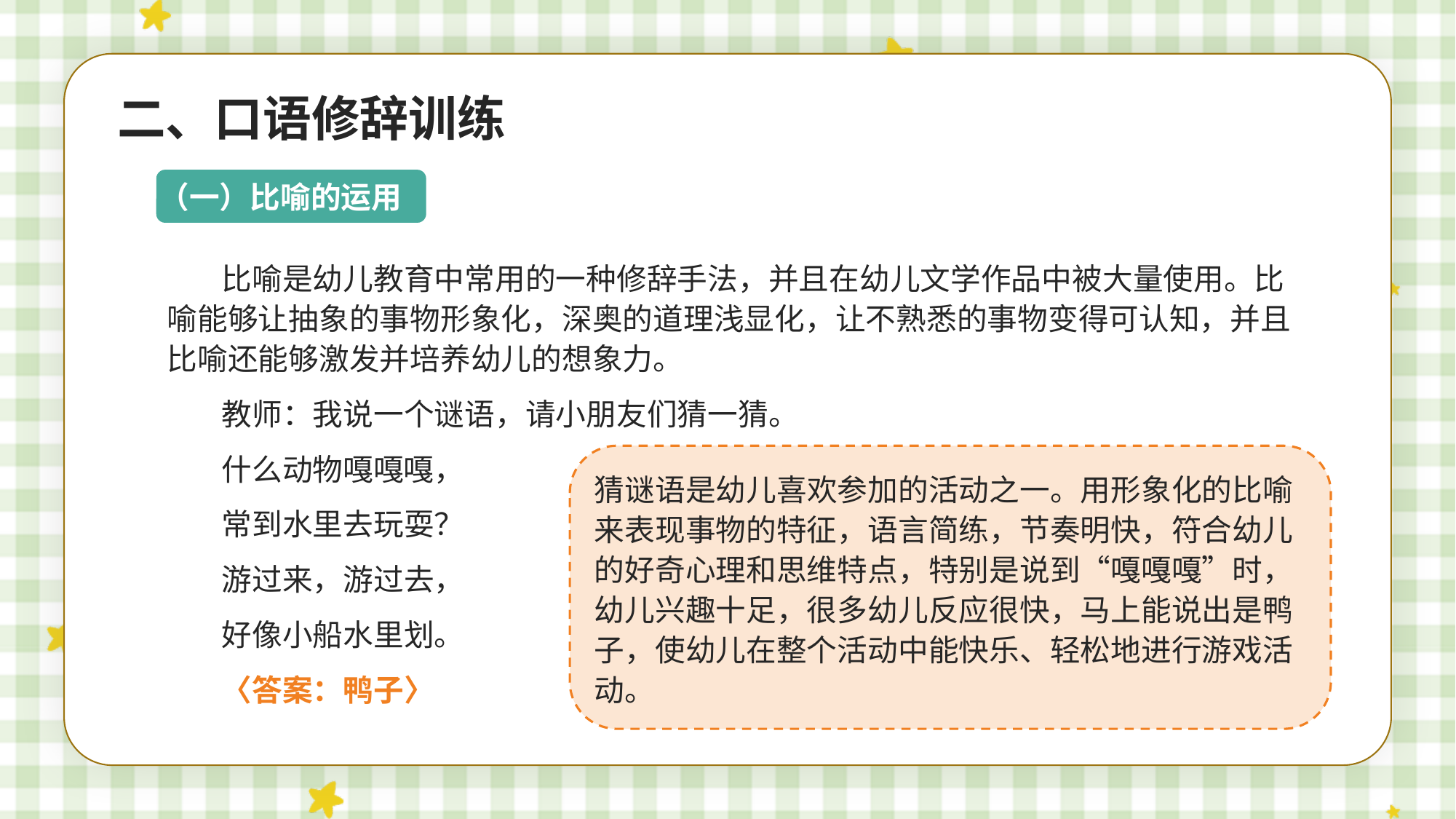

二、口语修辞训练
（一）比喻的运用
比喻是幼儿教育中常用的一种修辞手法，并且在幼儿文学作品中被大量使用。比喻能够让抽象的事物形象化，深奥的道理浅显化，让不熟悉的事物变得可认知，并且比喻还能够激发并培养幼儿的想象力。
教师：我说一个谜语，请小朋友们猜一猜。
什么动物嘎嘎嘎，
常到水里去玩耍？
游过来，游过去，
好像小船水里划。
〈答案：鸭子〉
猜谜语是幼儿喜欢参加的活动之一。用形象化的比喻来表现事物的特征，语言简练，节奏明快，符合幼儿的好奇心理和思维特点，特别是说到“嘎嘎嘎”时，幼儿兴趣十足，很多幼儿反应很快，马上能说出是鸭子，使幼儿在整个活动中能快乐、轻松地进行游戏活动。